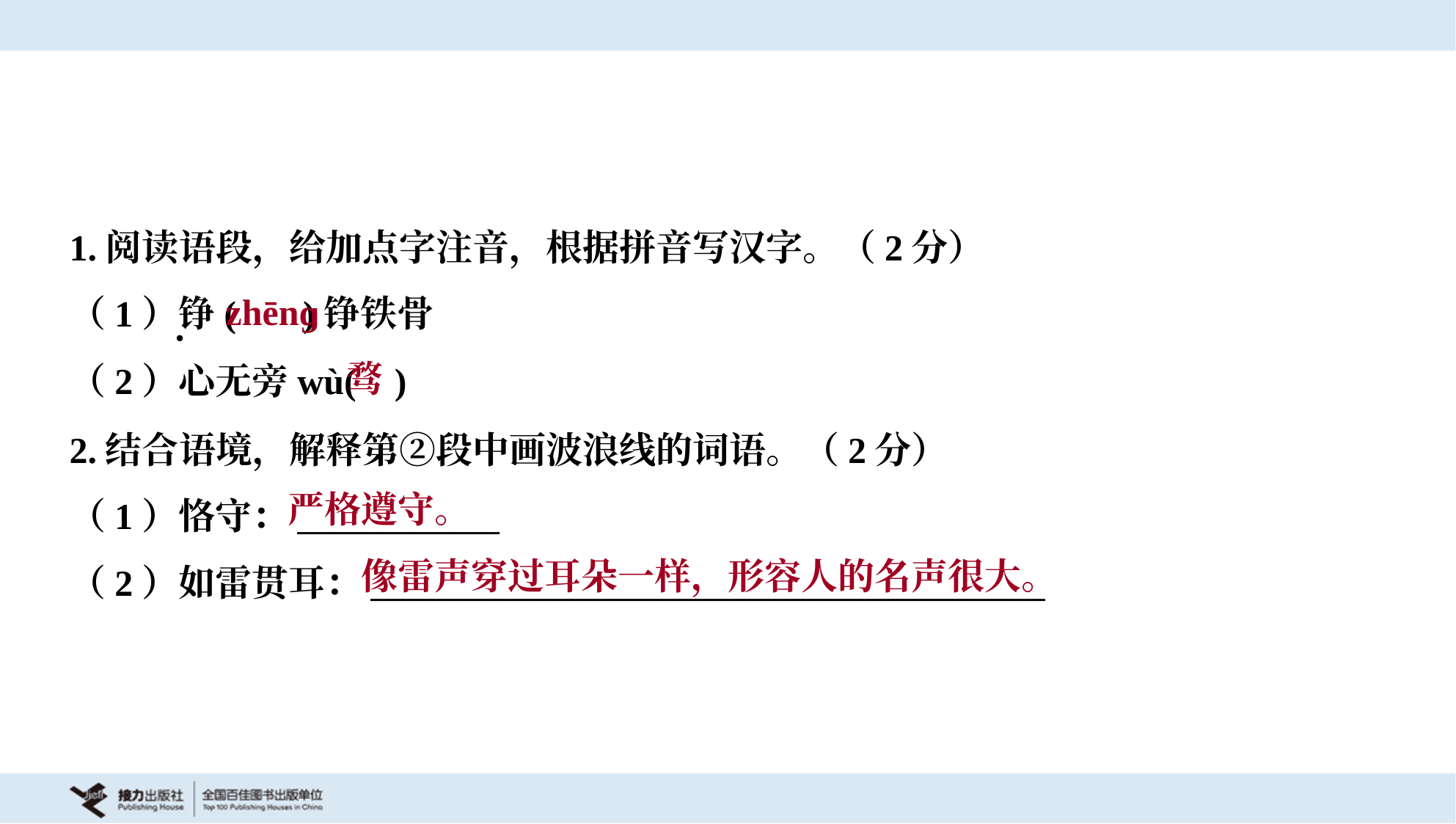

1.阅读语段，给加点字注音，根据拼音写汉字。（2分）
（1）铮(       )铮铁骨
（2）心无旁wù(    )
zhēnɡ
骛

2.结合语境，解释第②段中画波浪线的词语。（2分）
严格遵守。
（1）恪守：____________
（2）如雷贯耳：________________________________________
像雷声穿过耳朵一样，形容人的名声很大。